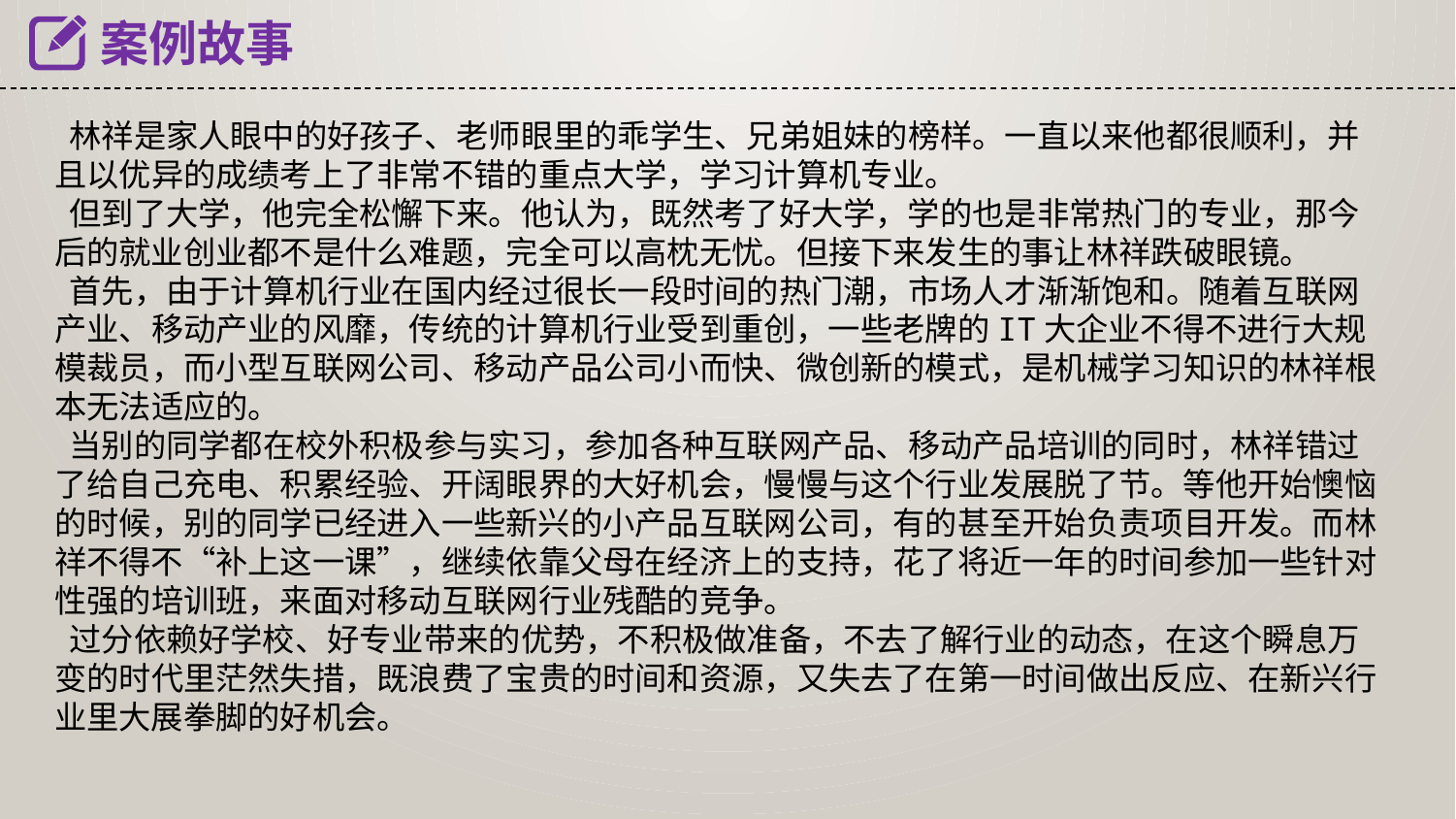

案例故事

 林祥是家人眼中的好孩子、老师眼里的乖学生、兄弟姐妹的榜样。一直以来他都很顺利，并且以优异的成绩考上了非常不错的重点大学，学习计算机专业。
 但到了大学，他完全松懈下来。他认为，既然考了好大学，学的也是非常热门的专业，那今后的就业创业都不是什么难题，完全可以高枕无忧。但接下来发生的事让林祥跌破眼镜。
 首先，由于计算机行业在国内经过很长一段时间的热门潮，市场人才渐渐饱和。随着互联网产业、移动产业的风靡，传统的计算机行业受到重创，一些老牌的IT大企业不得不进行大规模裁员，而小型互联网公司、移动产品公司小而快、微创新的模式，是机械学习知识的林祥根本无法适应的。
 当别的同学都在校外积极参与实习，参加各种互联网产品、移动产品培训的同时，林祥错过了给自己充电、积累经验、开阔眼界的大好机会，慢慢与这个行业发展脱了节。等他开始懊恼的时候，别的同学已经进入一些新兴的小产品互联网公司，有的甚至开始负责项目开发。而林祥不得不“补上这一课”，继续依靠父母在经济上的支持，花了将近一年的时间参加一些针对性强的培训班，来面对移动互联网行业残酷的竞争。
 过分依赖好学校、好专业带来的优势，不积极做准备，不去了解行业的动态，在这个瞬息万变的时代里茫然失措，既浪费了宝贵的时间和资源，又失去了在第一时间做出反应、在新兴行业里大展拳脚的好机会。
35